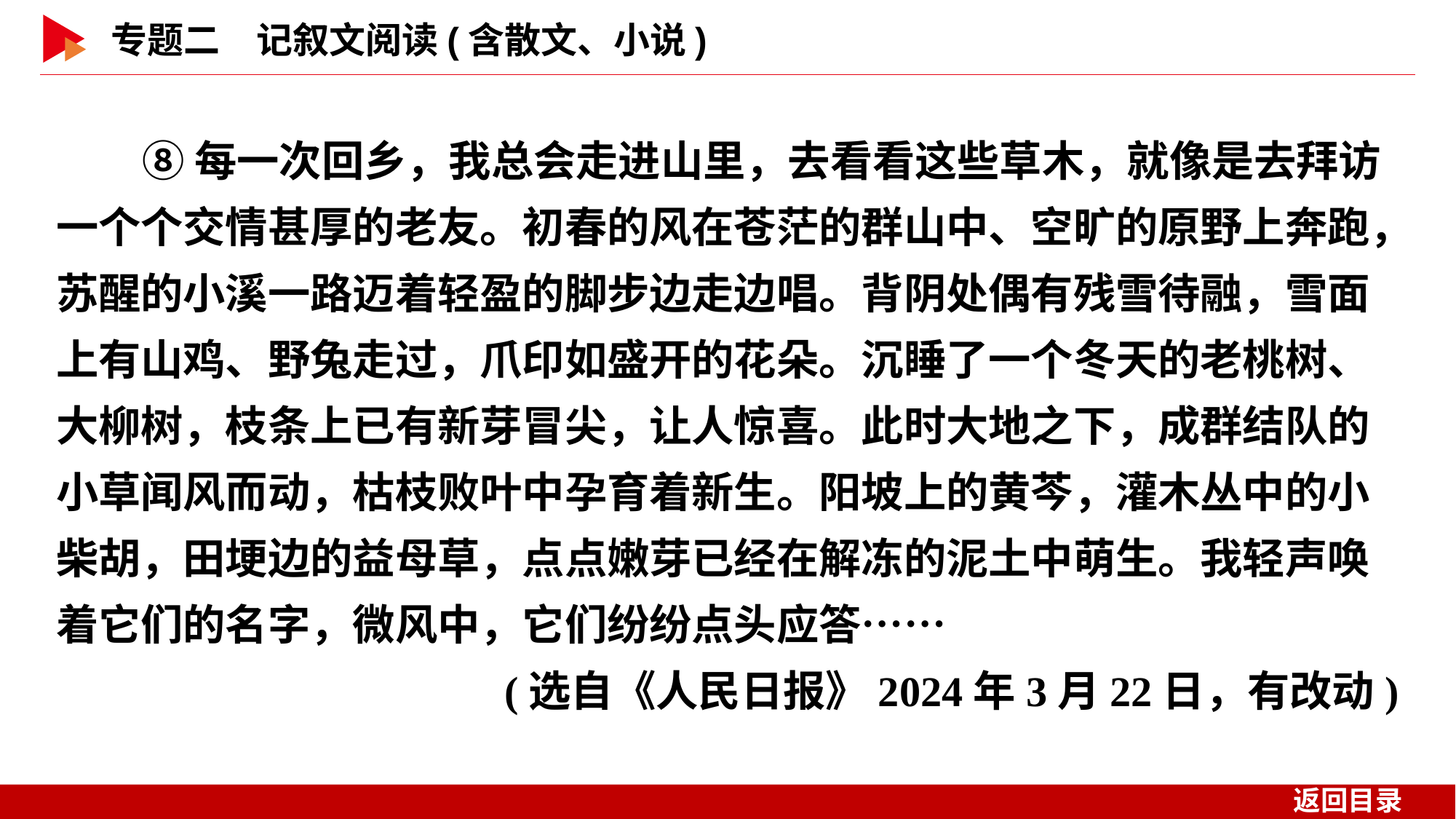

⑧每一次回乡，我总会走进山里，去看看这些草木，就像是去拜访一个个交情甚厚的老友。初春的风在苍茫的群山中、空旷的原野上奔跑，苏醒的小溪一路迈着轻盈的脚步边走边唱。背阴处偶有残雪待融，雪面上有山鸡、野兔走过，爪印如盛开的花朵。沉睡了一个冬天的老桃树、大柳树，枝条上已有新芽冒尖，让人惊喜。此时大地之下，成群结队的小草闻风而动，枯枝败叶中孕育着新生。阳坡上的黄芩，灌木丛中的小柴胡，田埂边的益母草，点点嫩芽已经在解冻的泥土中萌生。我轻声唤着它们的名字，微风中，它们纷纷点头应答……
(选自《人民日报》2024年3月22日，有改动)